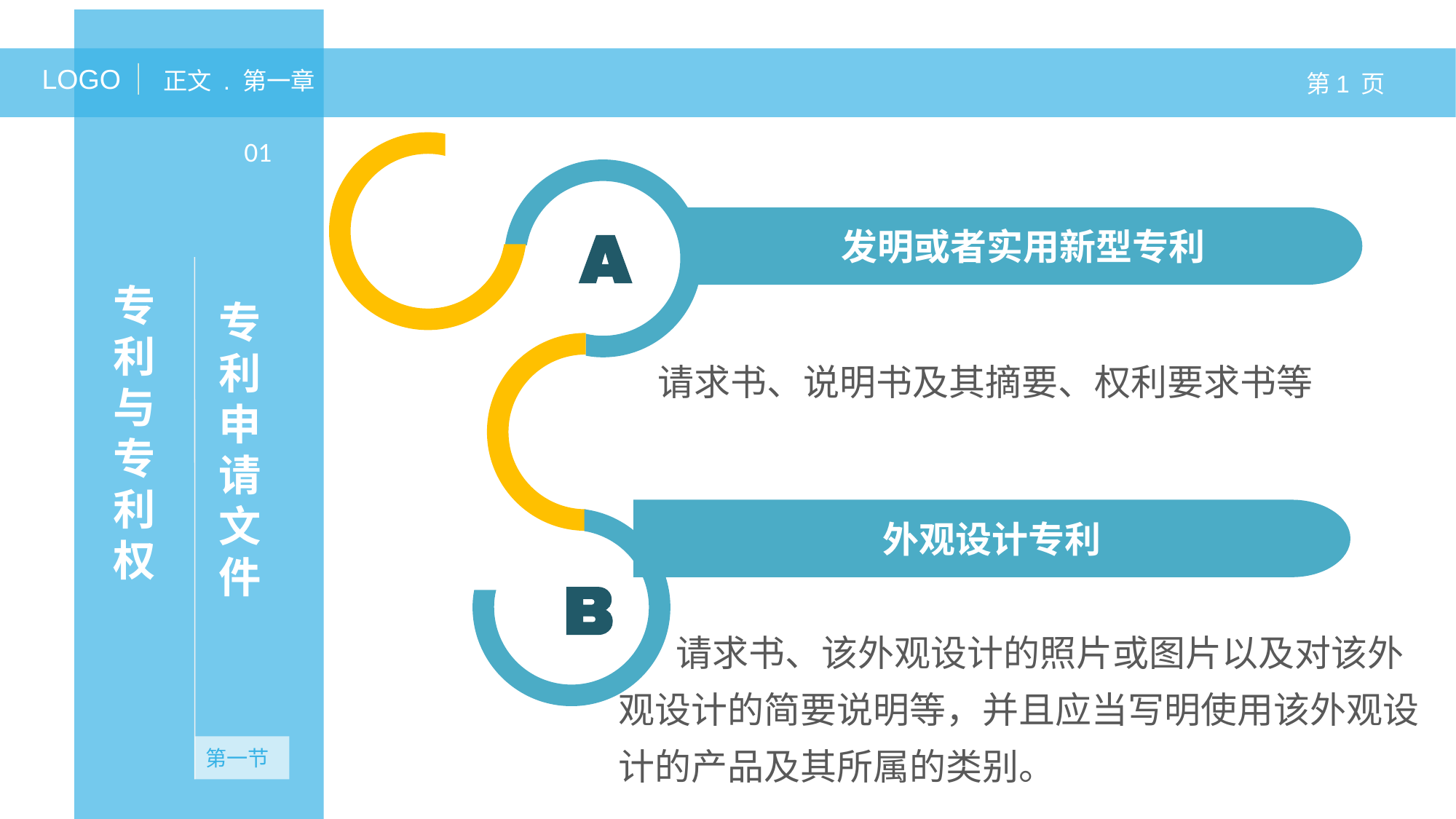

LOGO
正文 . 第一章

第1 页
专利申请文件
01

发明或者实用新型专利
A

专利与专利权

请求书、说明书及其摘要、权利要求书等
无资产
外观设计专利

B
      请求书、该外观设计的照片或图片以及对该外观设计的简要说明等，并且应当写明使用该外观设计的产品及其所属的类别。
第一节